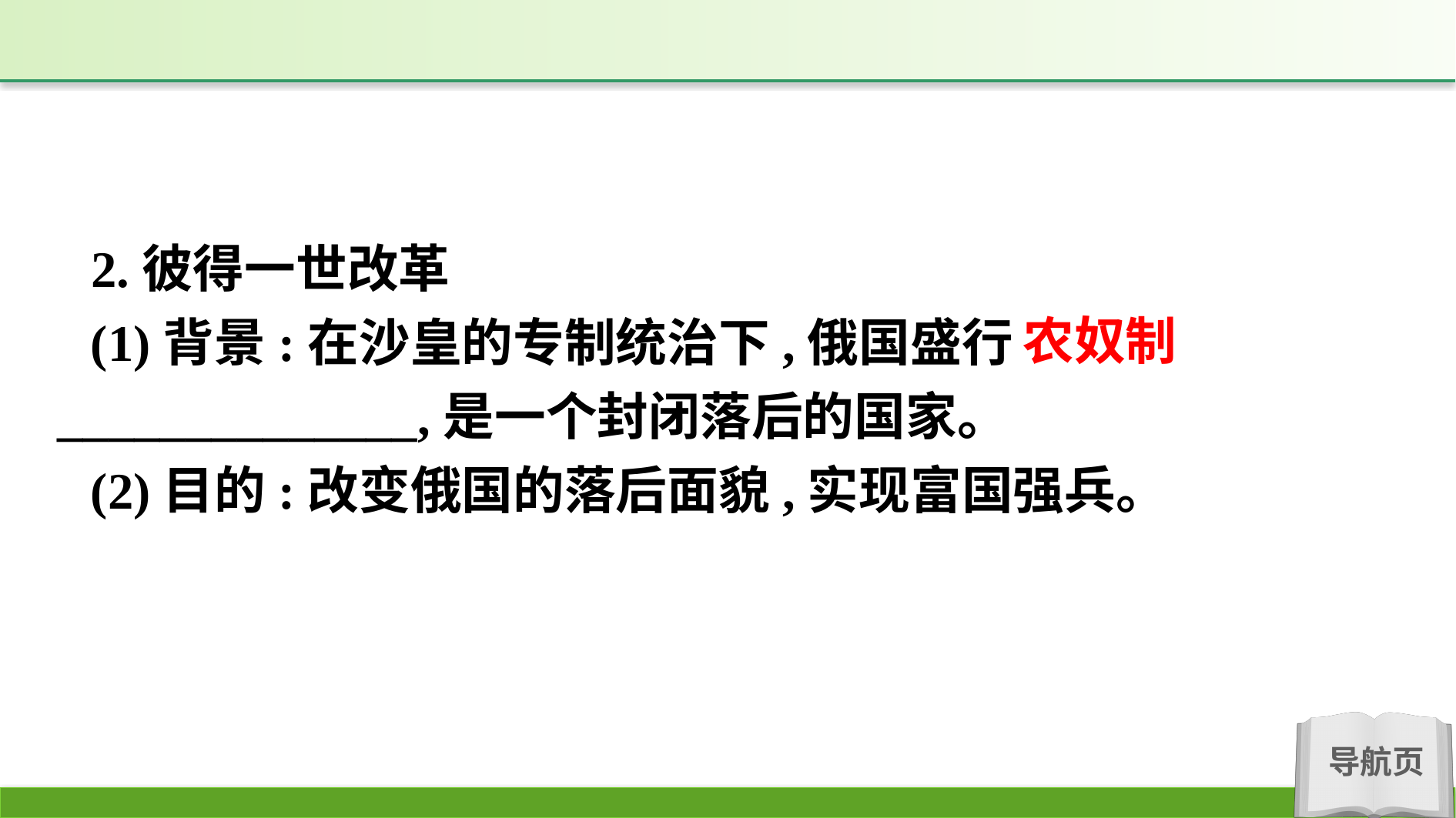

2.彼得一世改革
(1)背景:在沙皇的专制统治下,俄国盛行______________,是一个封闭落后的国家。
(2)目的:改变俄国的落后面貌,实现富国强兵。
农奴制